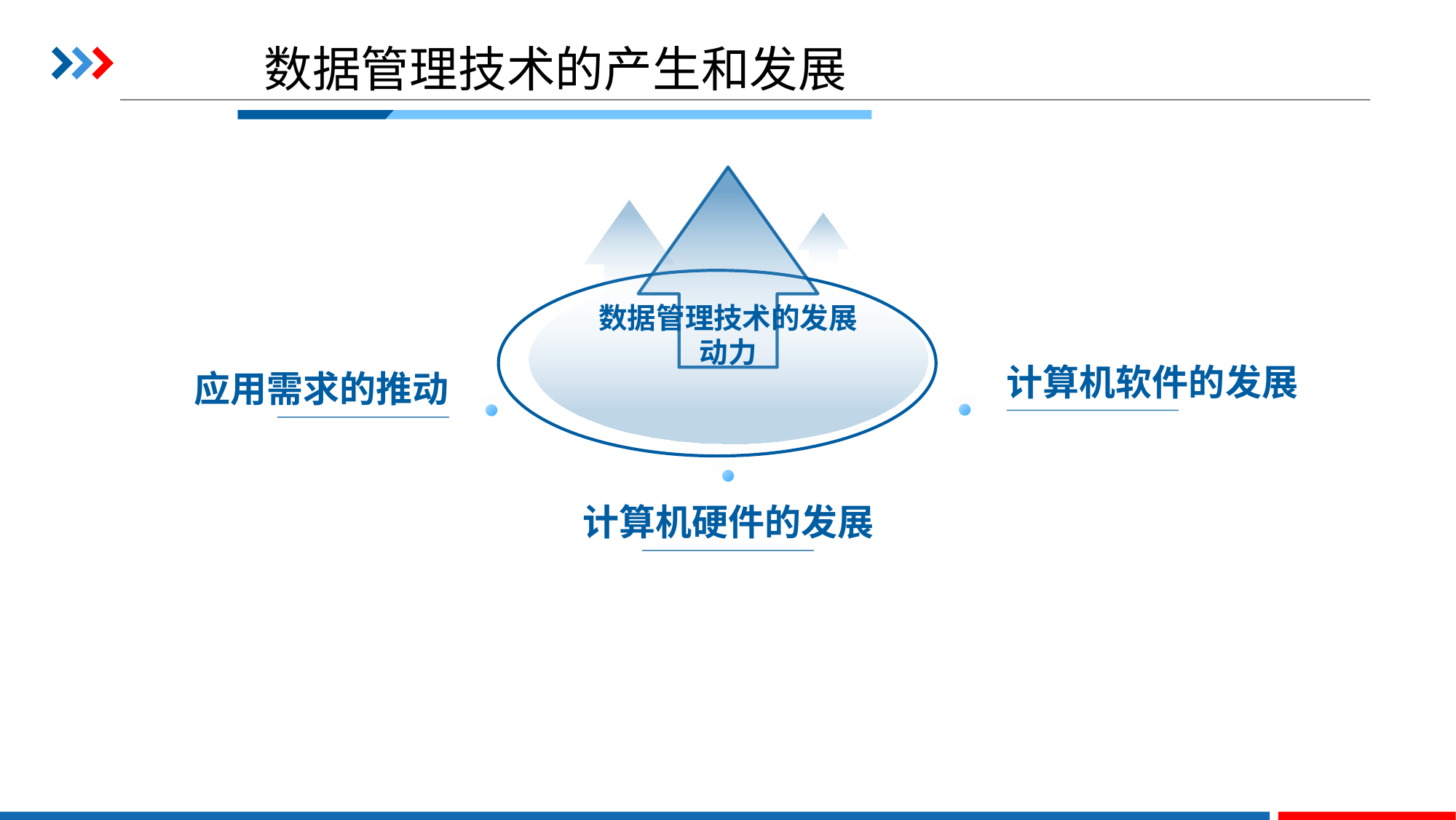

# 数据管理技术的产生和发展

数据管理技术的发展动力
计算机软件的发展
应用需求的推动

计算机硬件的发展